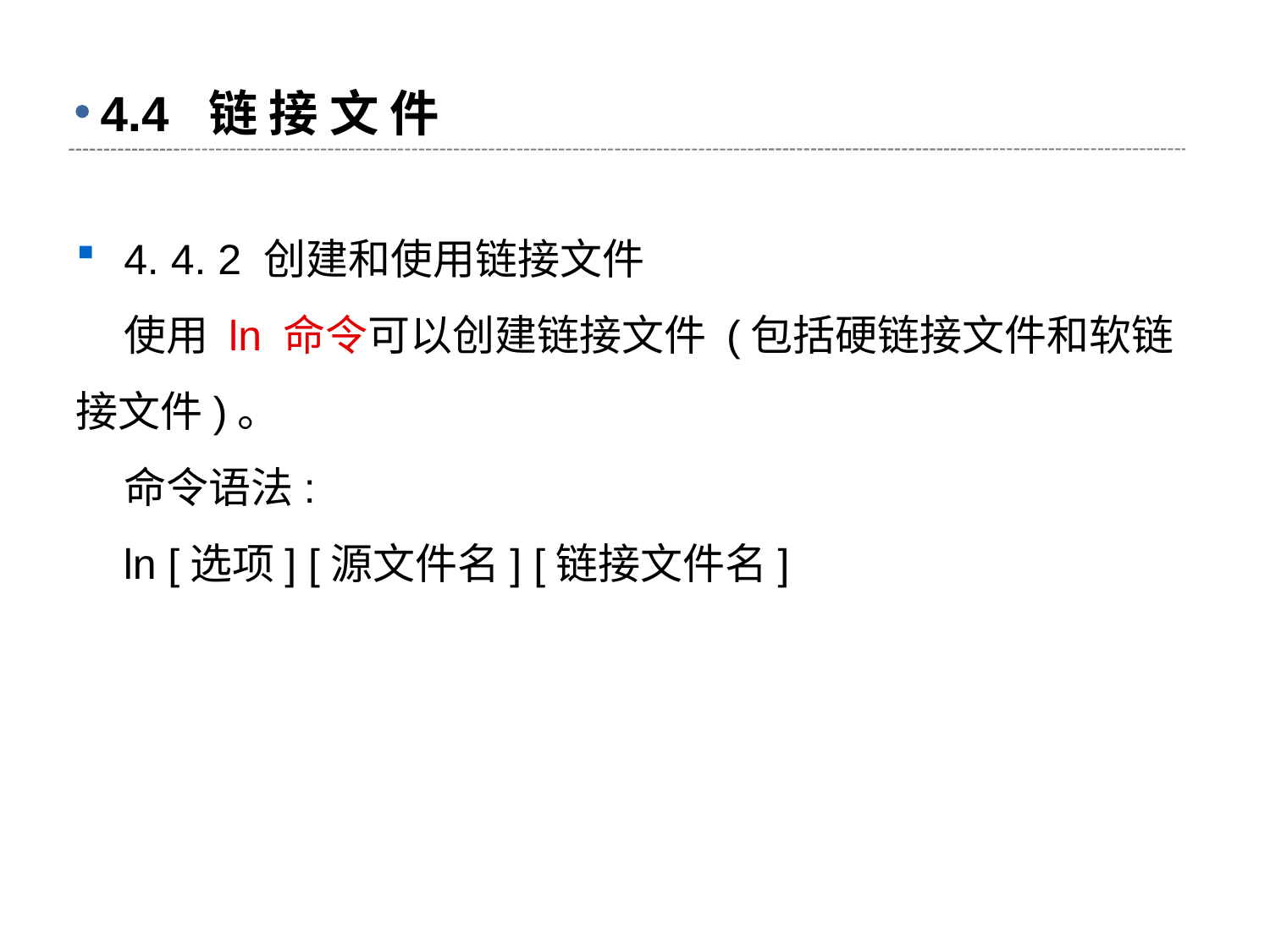

# 4.4  链 接 文 件
4. 4. 2 创建和使用链接文件
    使用 ln 命令可以创建链接文件 (包括硬链接文件和软链接文件)。
    命令语法:
    ln [选项] [源文件名] [链接文件名]